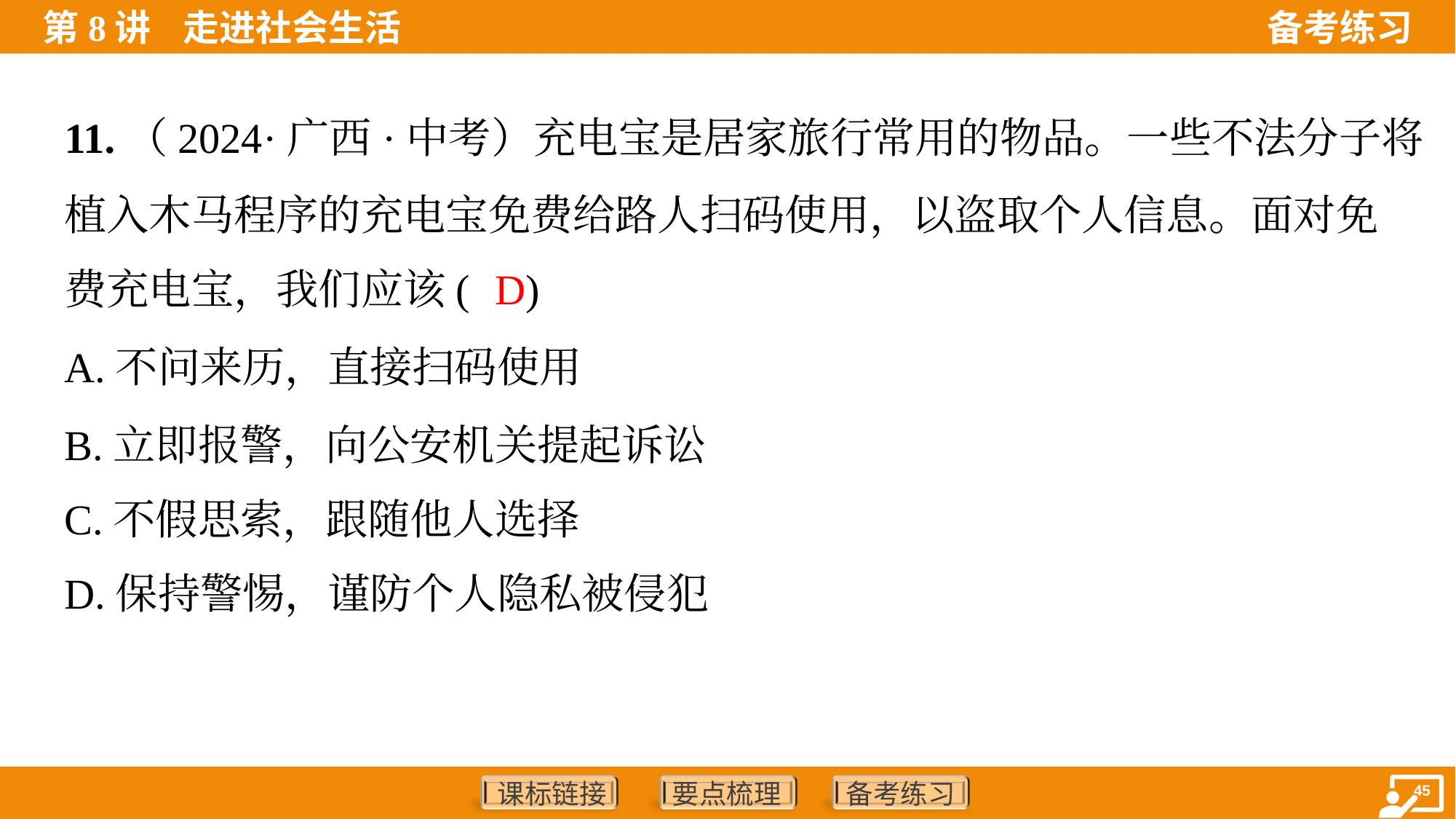

11.（2024·广西·中考）充电宝是居家旅行常用的物品。一些不法分子将
植入木马程序的充电宝免费给路人扫码使用，以盗取个人信息。面对免
费充电宝，我们应该(     )
D
A.不问来历，直接扫码使用
B.立即报警，向公安机关提起诉讼
C.不假思索，跟随他人选择
D.保持警惕，谨防个人隐私被侵犯